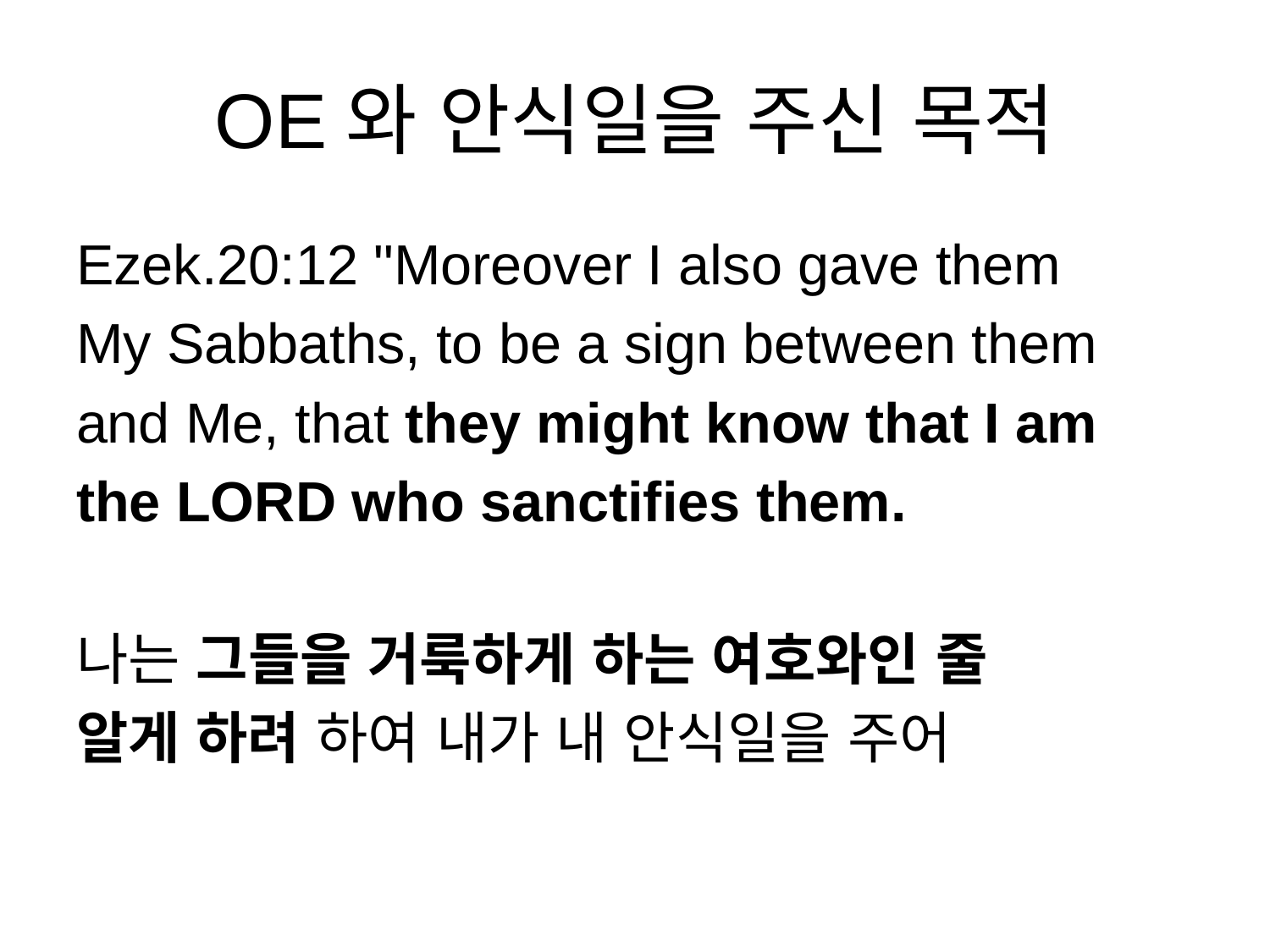

# OE와 안식일을 주신 목적
Ezek.20:12 "Moreover I also gave them
My Sabbaths, to be a sign between them
and Me, that they might know that I am
the LORD who sanctifies them.

나는 그들을 거룩하게 하는 여호와인 줄
알게 하려 하여 내가 내 안식일을 주어